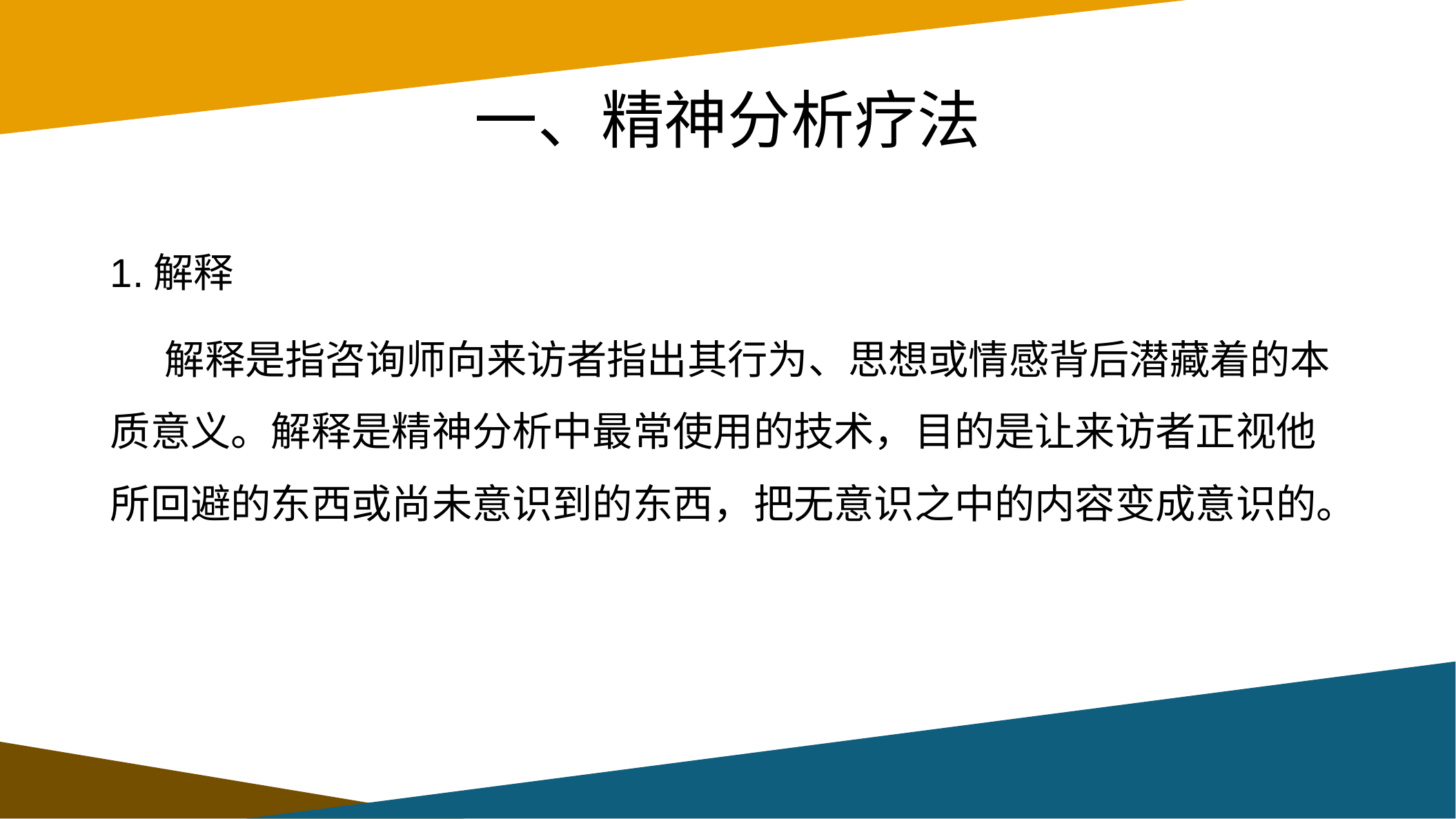

# 一、精神分析疗法
1.解释
     解释是指咨询师向来访者指出其行为、思想或情感背后潜藏着的本质意义。解释是精神分析中最常使用的技术，目的是让来访者正视他所回避的东西或尚未意识到的东西，把无意识之中的内容变成意识的。